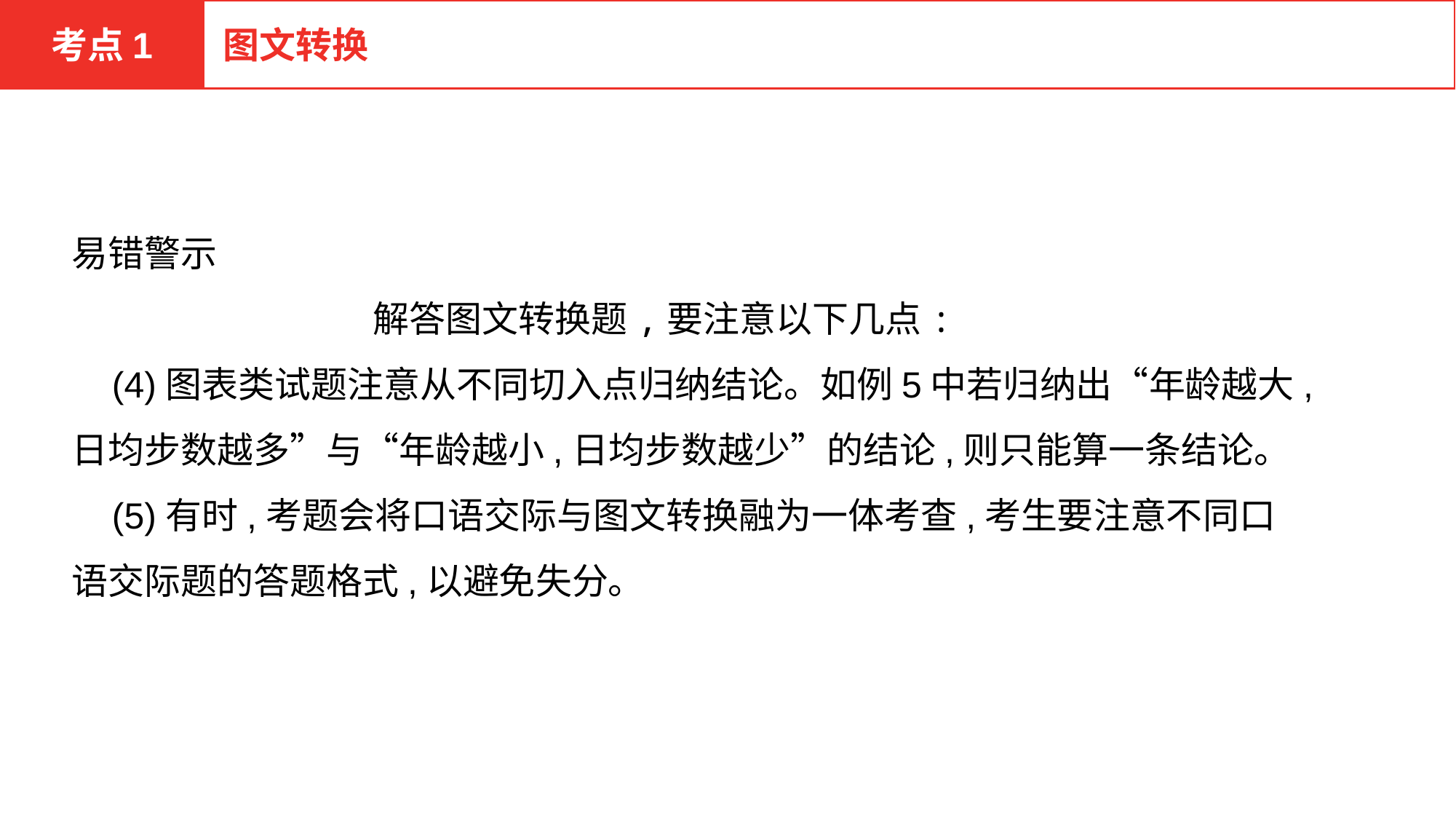

考点1
图文转换
易错警示
解答图文转换题,要注意以下几点:
    (4)图表类试题注意从不同切入点归纳结论。如例5中若归纳出“年龄越大,日均步数越多”与“年龄越小,日均步数越少”的结论,则只能算一条结论。
    (5)有时,考题会将口语交际与图文转换融为一体考查,考生要注意不同口语交际题的答题格式,以避免失分。